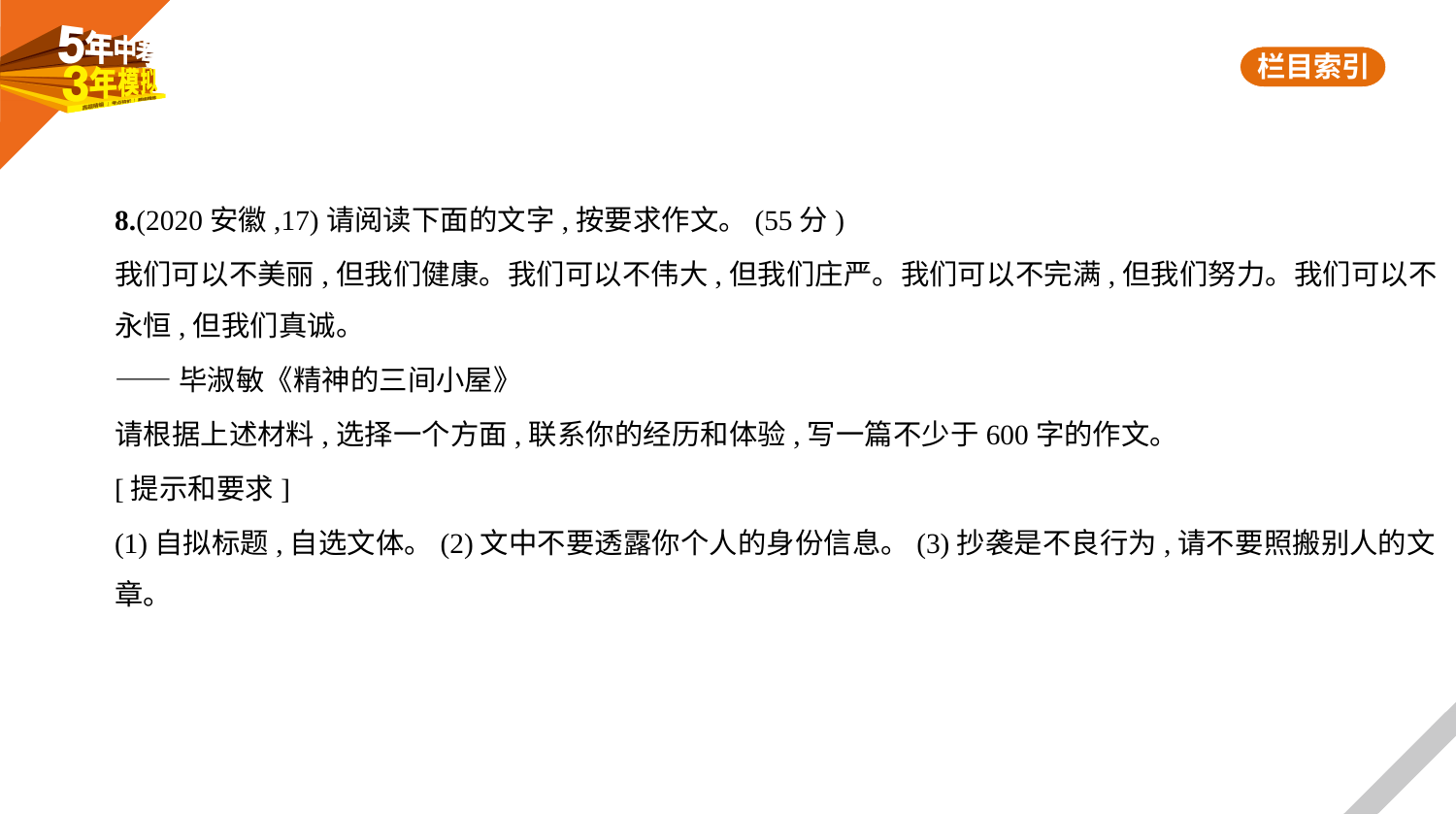

8.(2020安徽,17)请阅读下面的文字,按要求作文。(55分)
我们可以不美丽,但我们健康。我们可以不伟大,但我们庄严。我们可以不完满,但我们努力。我们可以不
永恒,但我们真诚。
——毕淑敏《精神的三间小屋》
请根据上述材料,选择一个方面,联系你的经历和体验,写一篇不少于600字的作文。
[提示和要求]
(1)自拟标题,自选文体。(2)文中不要透露你个人的身份信息。(3)抄袭是不良行为,请不要照搬别人的文
章。